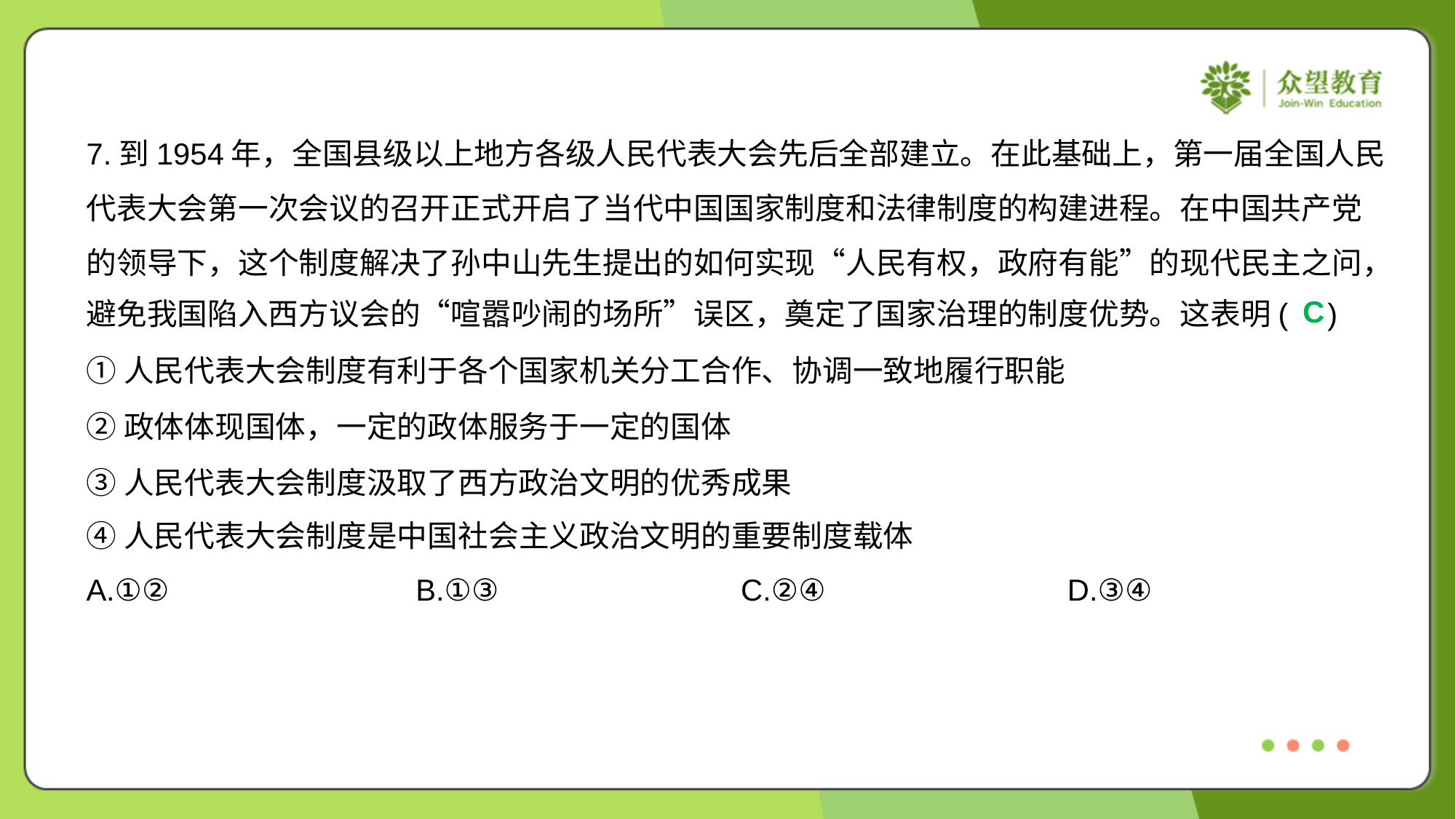

7.到1954年，全国县级以上地方各级人民代表大会先后全部建立。在此基础上，第一届全国人民
代表大会第一次会议的召开正式开启了当代中国国家制度和法律制度的构建进程。在中国共产党
的领导下，这个制度解决了孙中山先生提出的如何实现“人民有权，政府有能”的现代民主之问，
避免我国陷入西方议会的“喧嚣吵闹的场所”误区，奠定了国家治理的制度优势。这表明(     )
C
①人民代表大会制度有利于各个国家机关分工合作、协调一致地履行职能
②政体体现国体，一定的政体服务于一定的国体
③人民代表大会制度汲取了西方政治文明的优秀成果
④人民代表大会制度是中国社会主义政治文明的重要制度载体
A.①②	B.①③	C.②④	D.③④